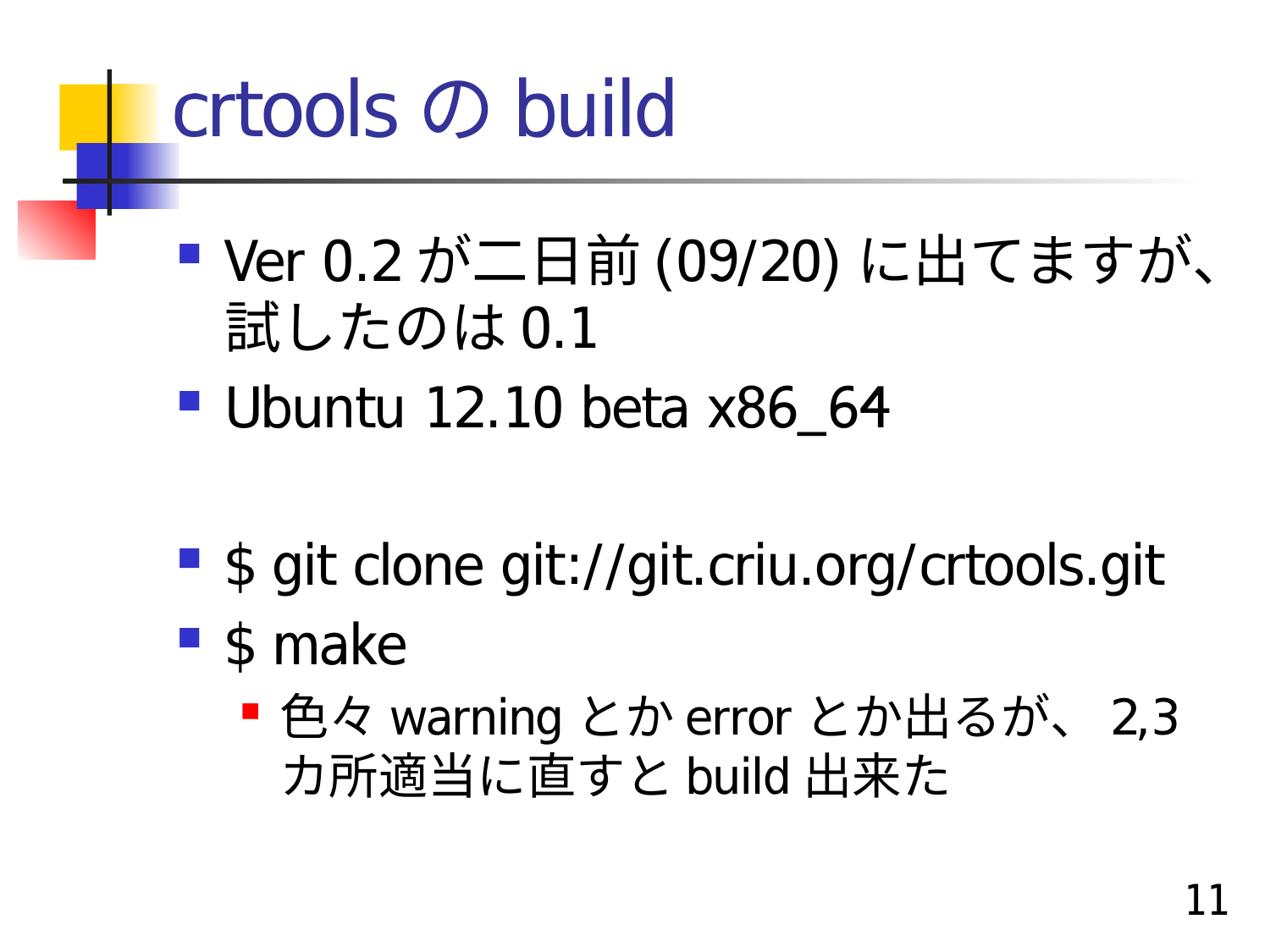

# crtoolsのbuild
Ver 0.2が二日前(09/20)に出てますが、試したのは0.1
Ubuntu 12.10 beta x86_64

$ git clone git://git.criu.org/crtools.git
$ make
色々warningとかerrorとか出るが、2,3カ所適当に直すとbuild出来た
11